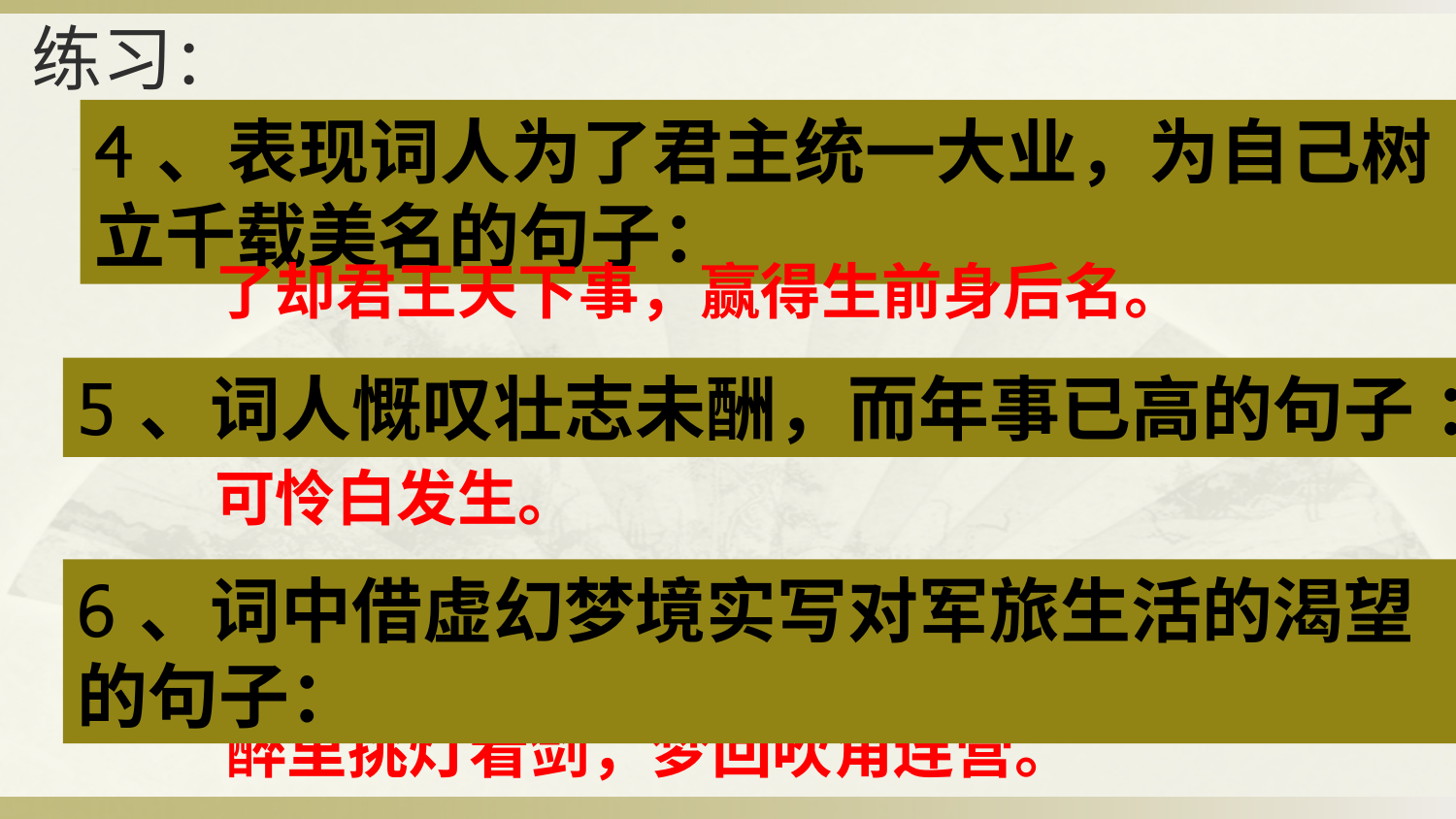

练习：
4、表现词人为了君主统一大业，为自己树立千载美名的句子：
了却君王天下事，赢得生前身后名。
5、词人慨叹壮志未酬，而年事已高的句子 ：
可怜白发生。
6、词中借虚幻梦境实写对军旅生活的渴望的句子：
醉里挑灯看剑，梦回吹角连营。